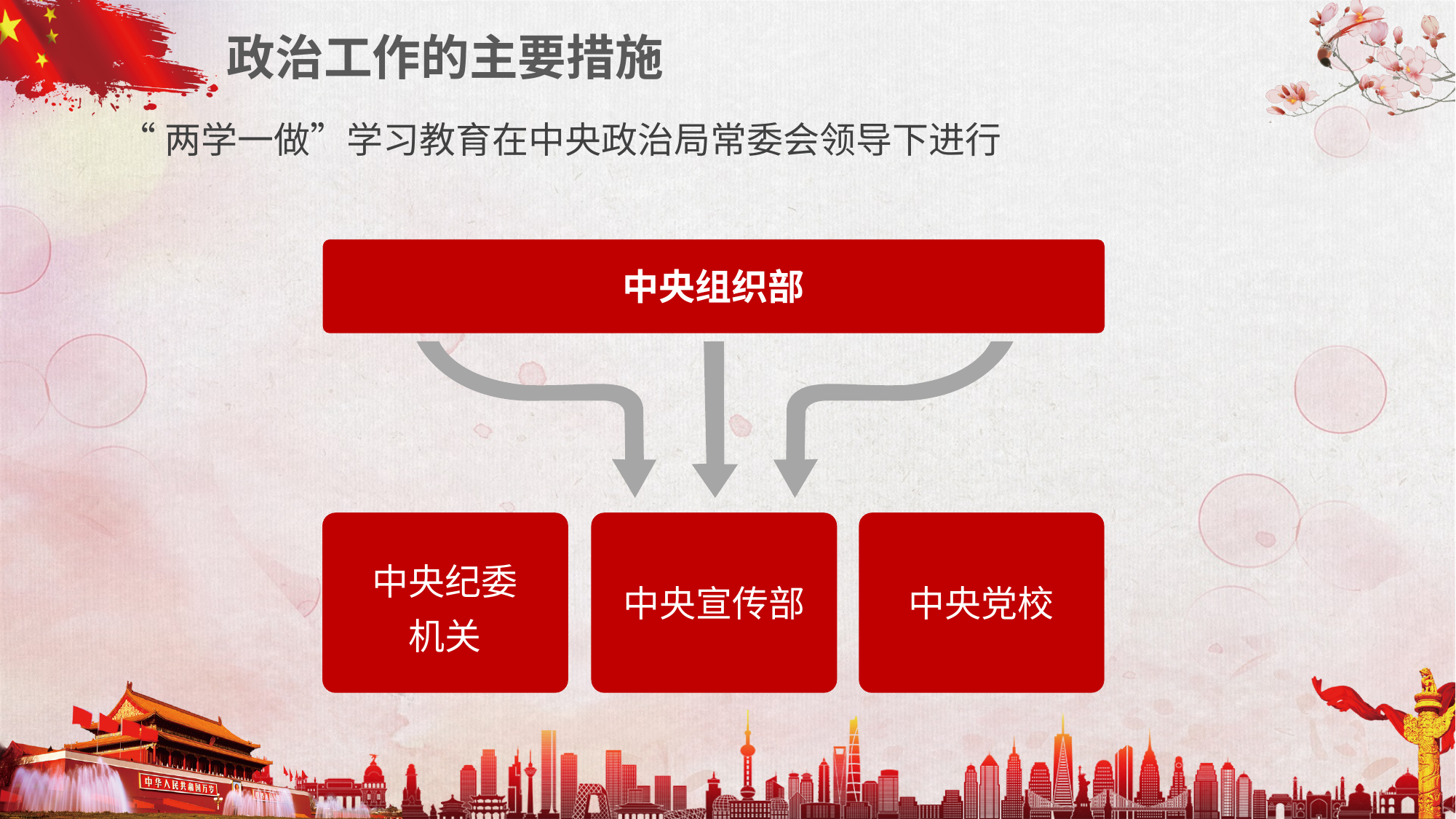

政治工作的主要措施
“两学一做”学习教育在中央政治局常委会领导下进行

中央组织部

中央纪委
机关
中央宣传部
中央党校